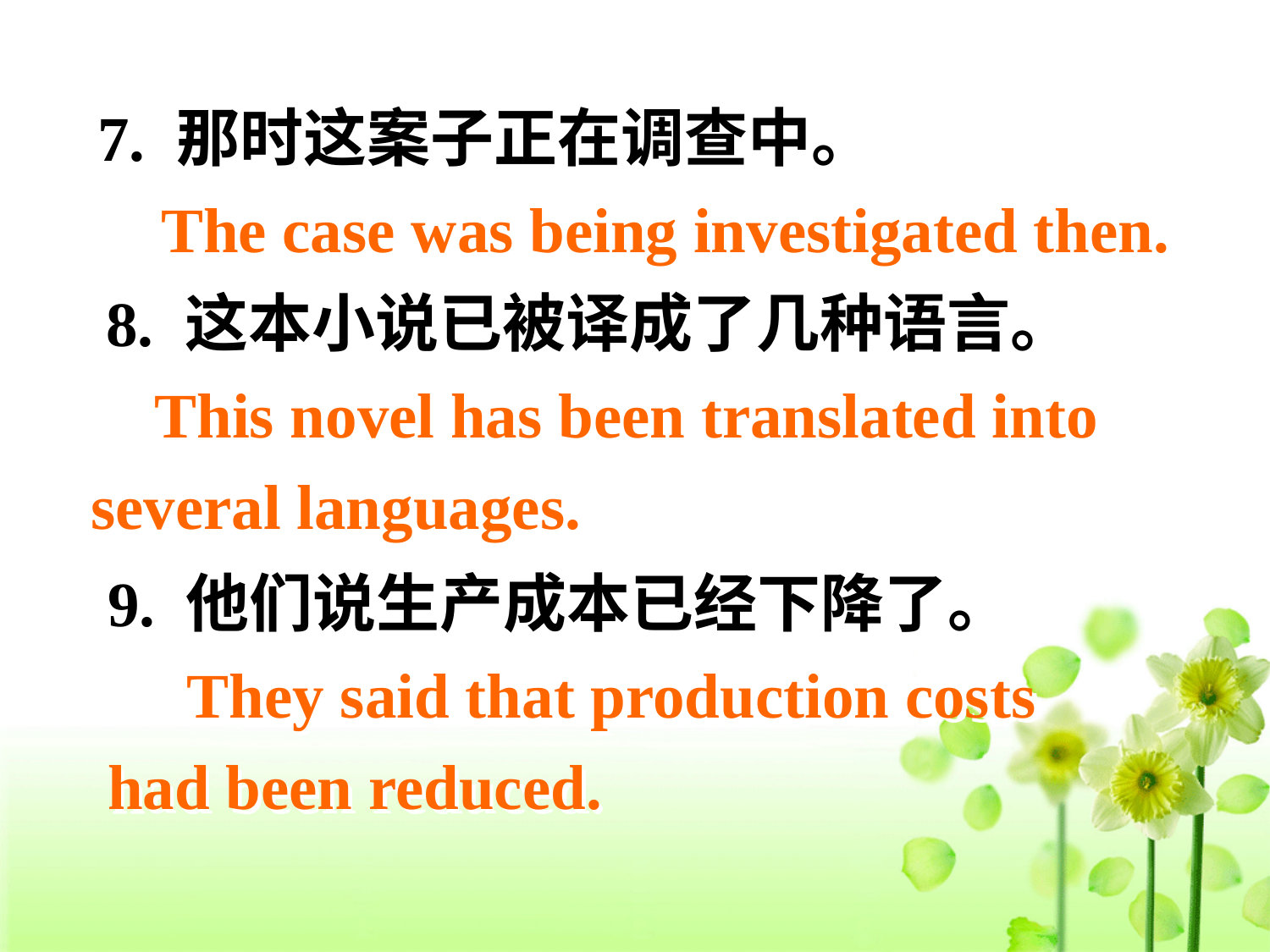

7. 那时这案子正在调查中。
    The case was being investigated then.
　8. 这本小说已被译成了几种语言。
        This novel has been translated into
    several languages.
9. 他们说生产成本已经下降了。
     They said that production costs had been reduced.